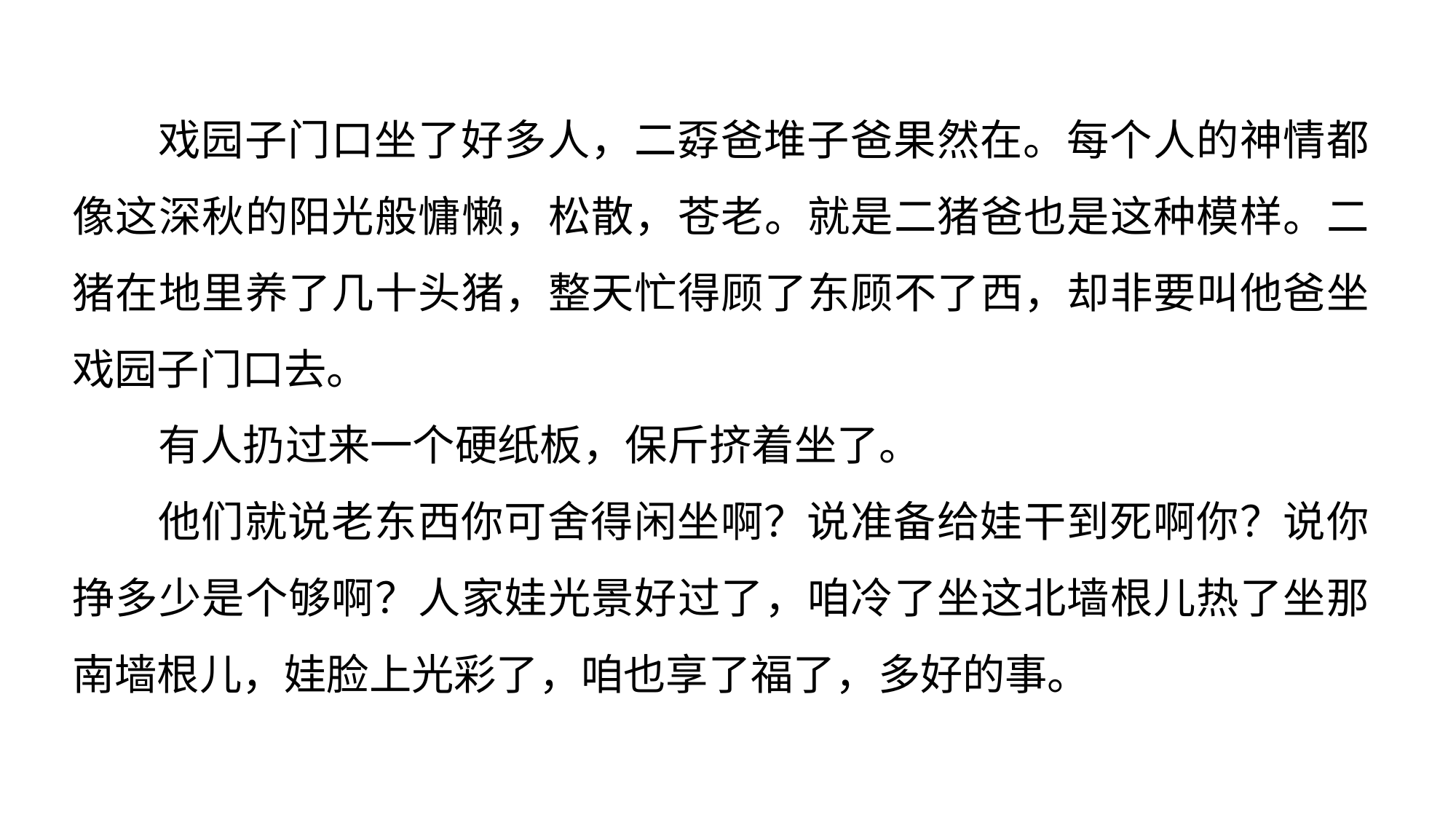

戏园子门口坐了好多人，二孬爸堆子爸果然在。每个人的神情都像这深秋的阳光般慵懒，松散，苍老。就是二猪爸也是这种模样。二猪在地里养了几十头猪，整天忙得顾了东顾不了西，却非要叫他爸坐戏园子门口去。
有人扔过来一个硬纸板，保斤挤着坐了。
他们就说老东西你可舍得闲坐啊？说准备给娃干到死啊你？说你挣多少是个够啊？人家娃光景好过了，咱冷了坐这北墙根儿热了坐那南墙根儿，娃脸上光彩了，咱也享了福了，多好的事。